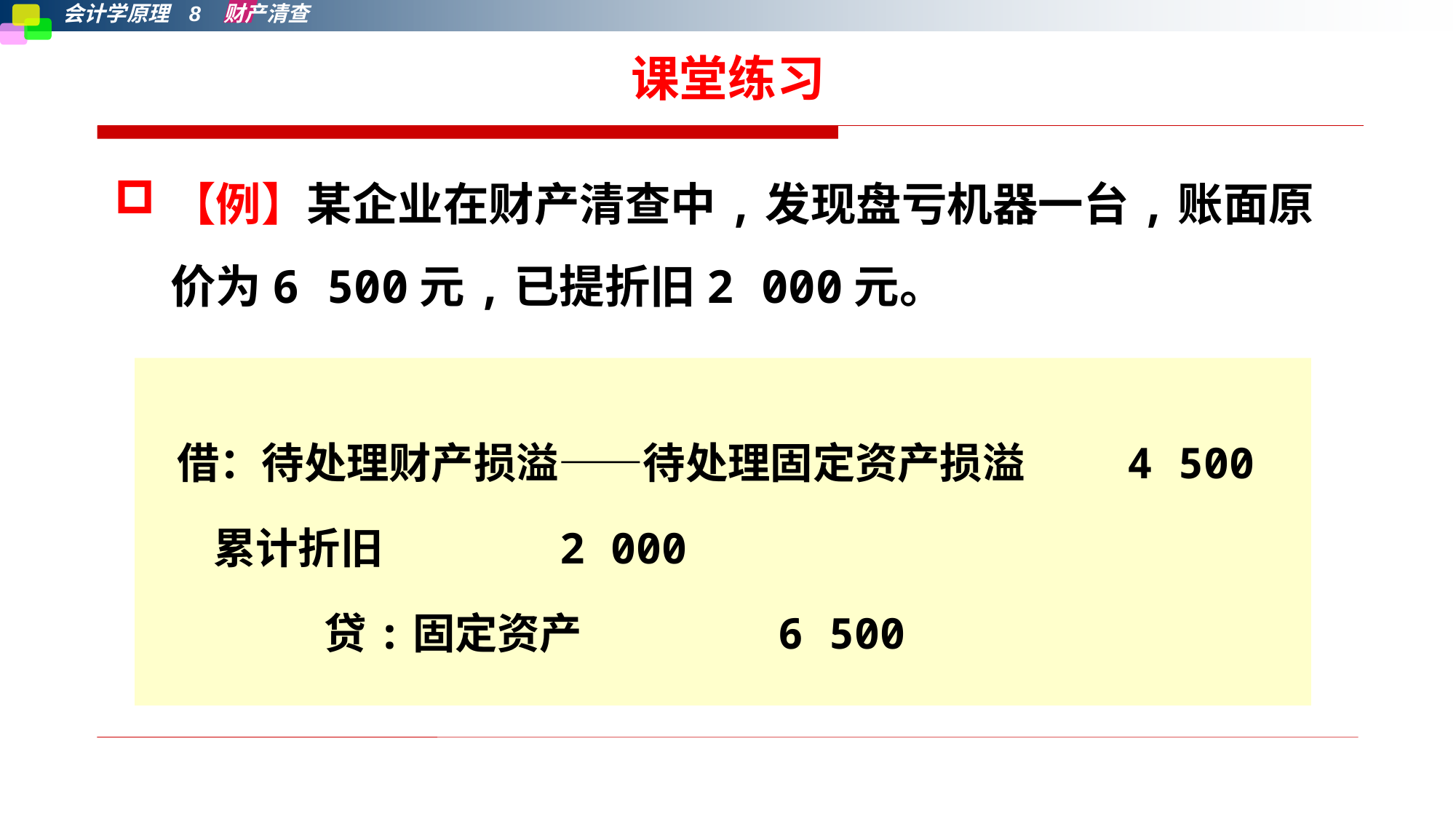

# 课堂练习
【例】某企业在财产清查中,发现盘亏机器一台,账面原价为6 500元,已提折旧2 000元。
  借：待处理财产损溢——待处理固定资产损溢	4 500
      累计折旧	        2 000
　　　　 贷:固定资产	        6 500